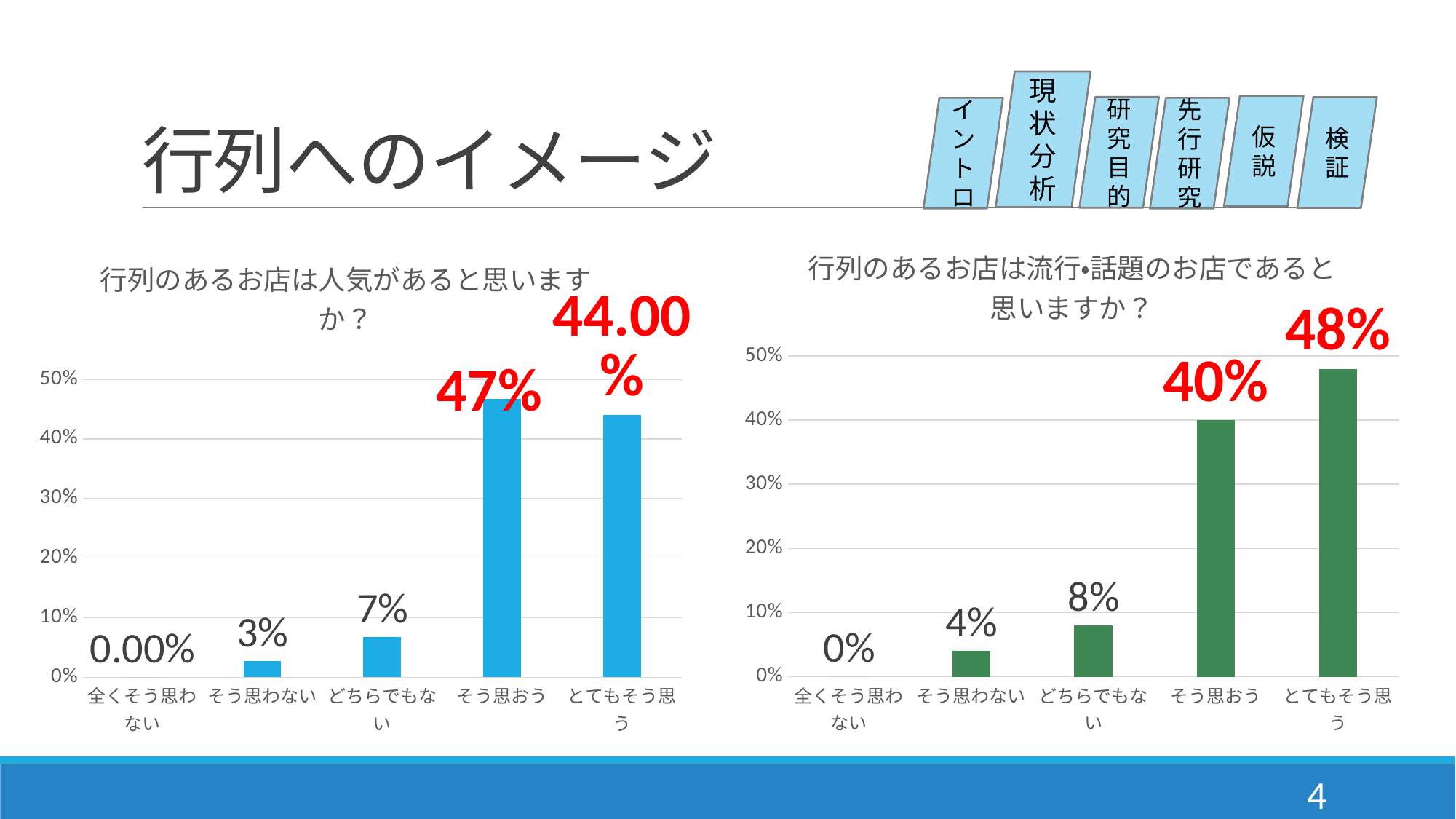

# 行列へのイメージ
現状分析
仮説
研究目的
検証
イントロ
先行研究

### Chart: 行列のあるお店は流行・話題のお店であると思いますか？

| Category |  |
|---|---|
| 全くそう思わない | 0.0 |
| そう思わない | 0.04 |
| どちらでもない | 0.08 |
| そう思おう | 0.4 |
| とてもそう思う | 0.48 |

### Chart: 行列のあるお店は人気があると思いますか？

| Category |  |
|---|---|
| 全くそう思わない | 0.0 |
| そう思わない | 0.027 |
| どちらでもない | 0.067 |
| そう思おう | 0.467 |
| とてもそう思う | 0.44 |
4